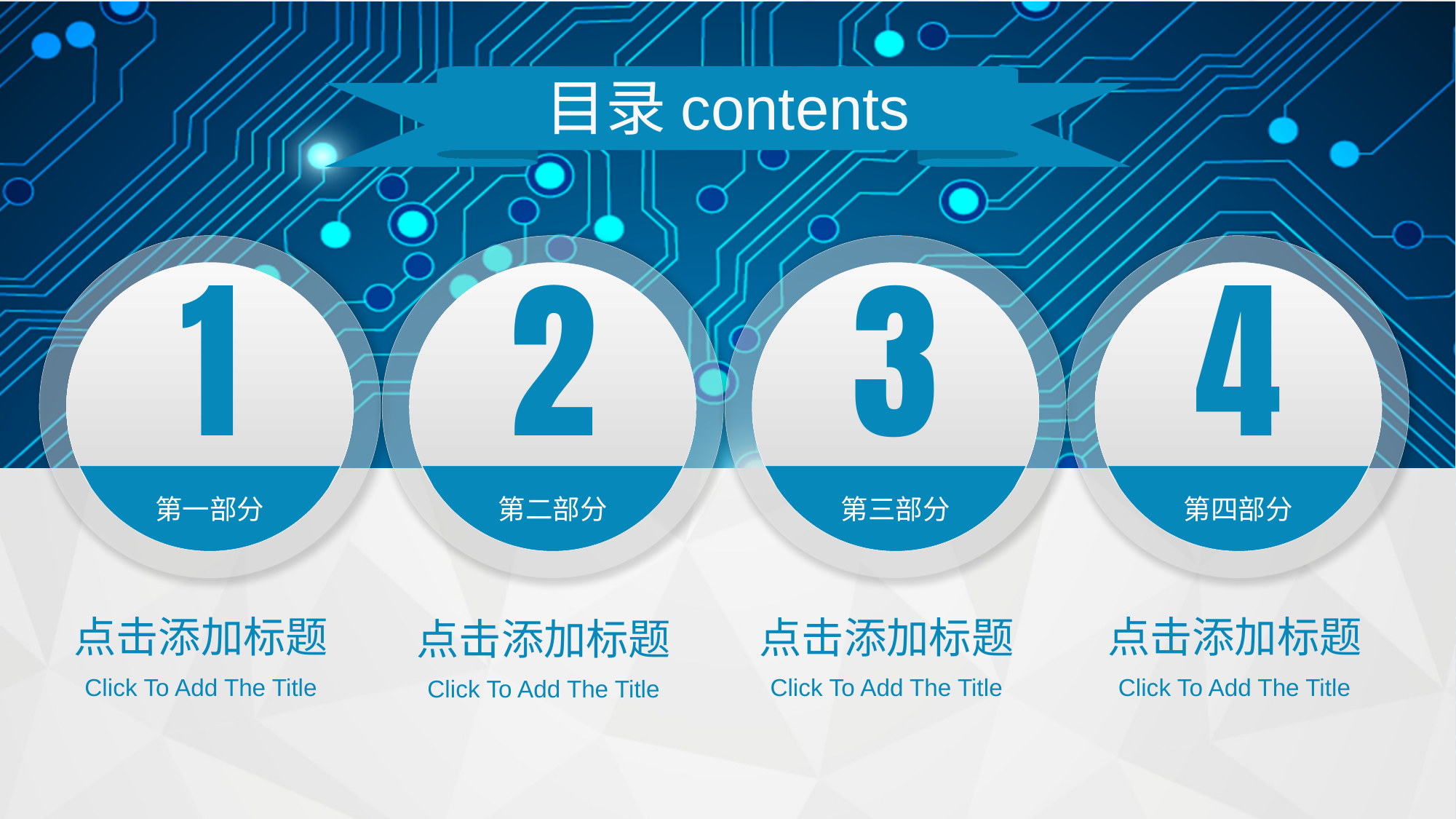

目录contents

1
第一部分

2
第二部分

3
第三部分

4
第四部分
点击添加标题
点击添加标题
点击添加标题
点击添加标题
Click To Add The Title
Click To Add The Title
Click To Add The Title
Click To Add The Title